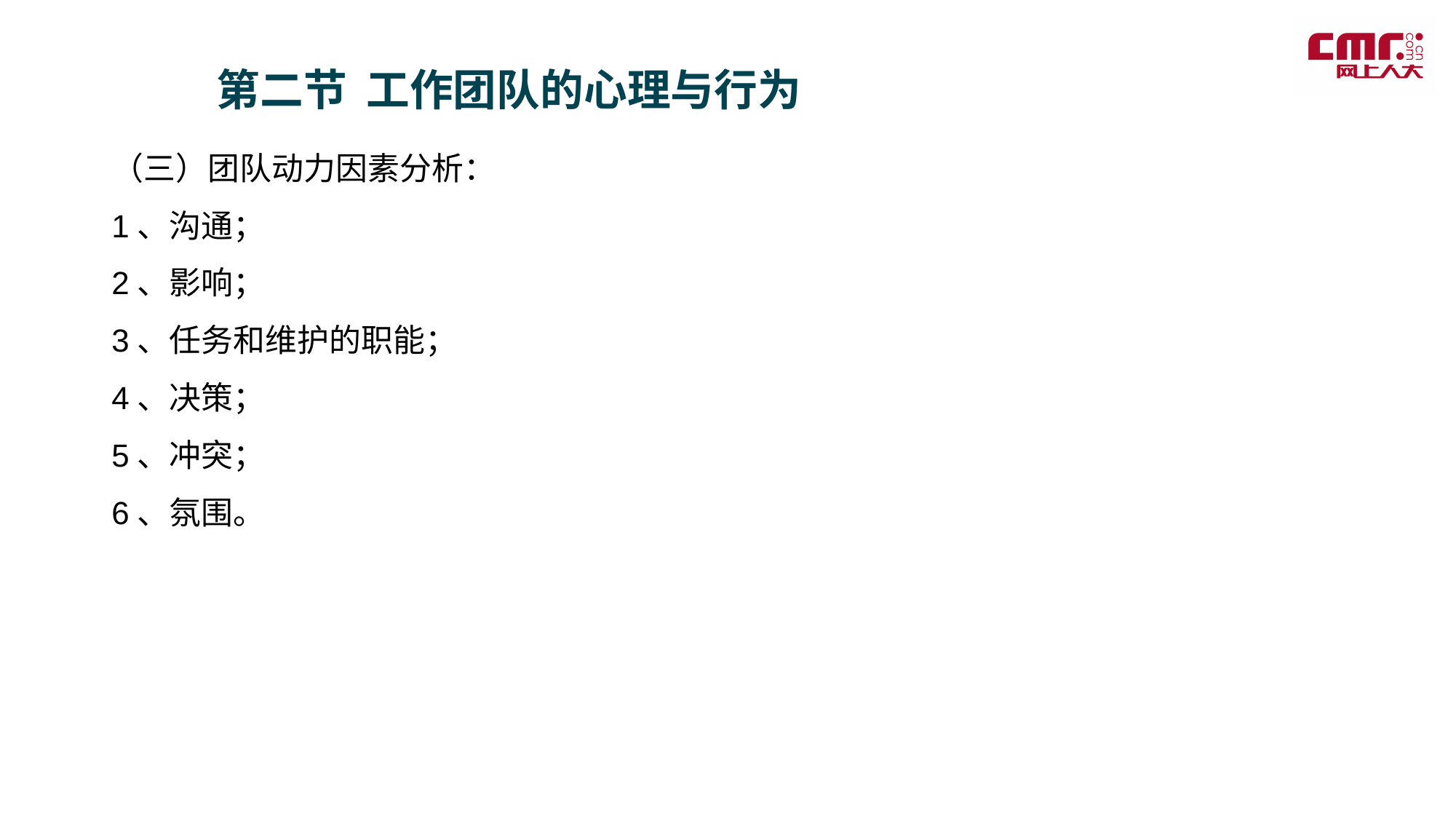

第二节  工作团队的心理与行为

（三）团队动力因素分析：
1、沟通；
2、影响；
3、任务和维护的职能；
4、决策；
5、冲突；
6、氛围。